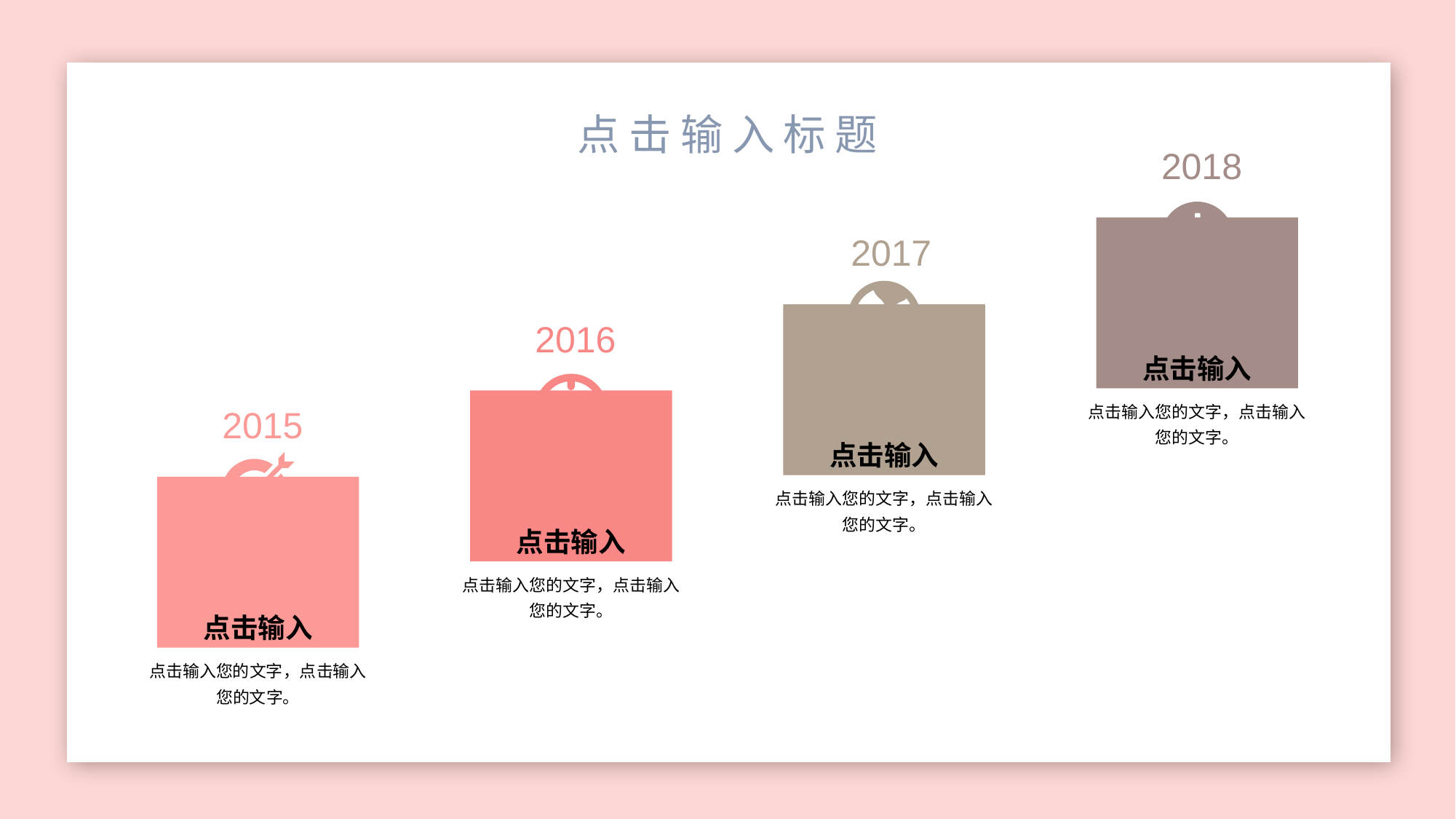

点击输入标题
2018

2017

2016
点击输入
点击输入您的文字，点击输入您的文字。

2015
点击输入
点击输入您的文字，点击输入您的文字。

点击输入
点击输入您的文字，点击输入您的文字。
点击输入
点击输入您的文字，点击输入您的文字。